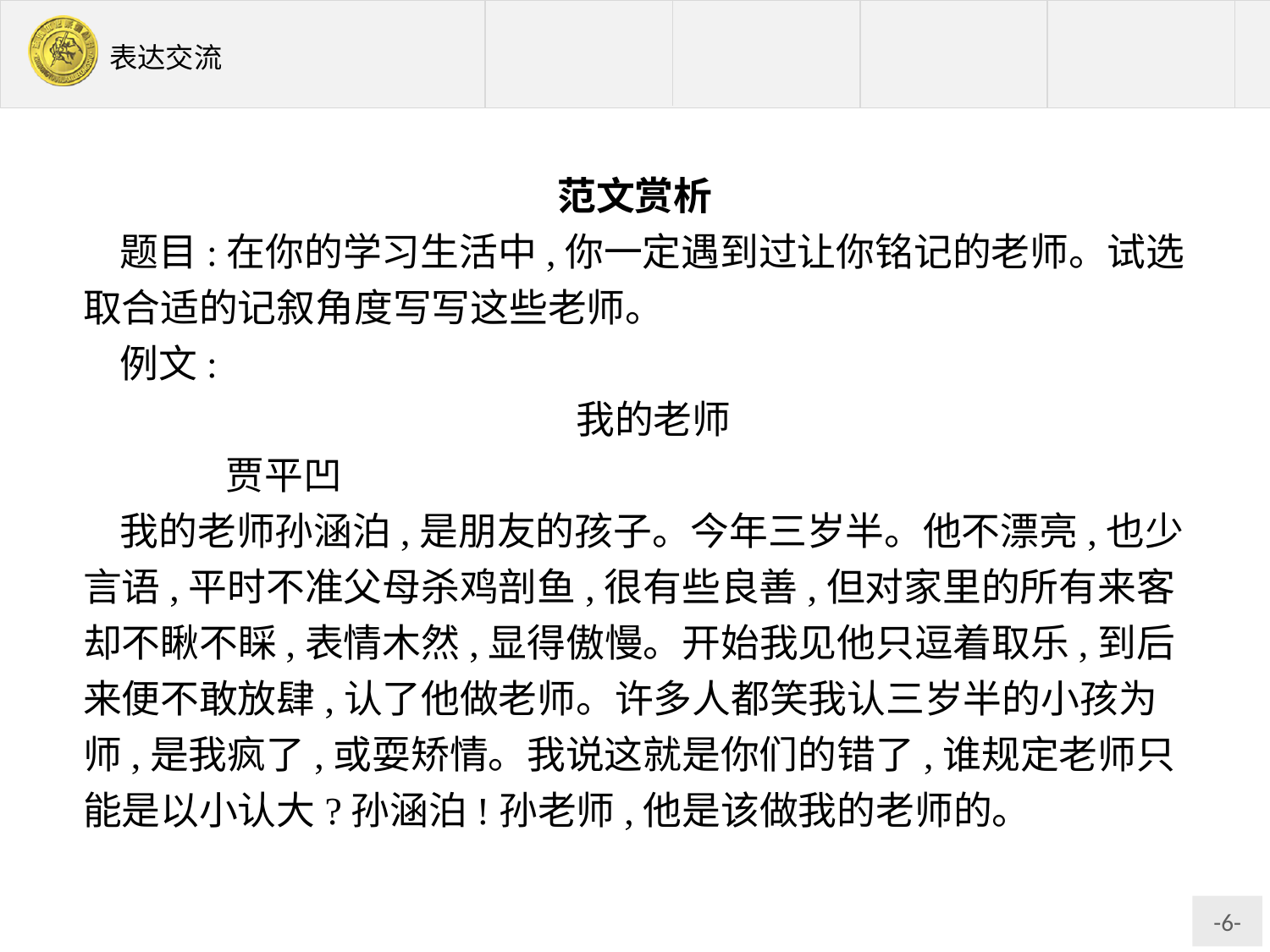

范文赏析
题目:在你的学习生活中,你一定遇到过让你铭记的老师。试选取合适的记叙角度写写这些老师。
例文:
我的老师
	贾平凹
我的老师孙涵泊,是朋友的孩子。今年三岁半。他不漂亮,也少言语,平时不准父母杀鸡剖鱼,很有些良善,但对家里的所有来客却不瞅不睬,表情木然,显得傲慢。开始我见他只逗着取乐,到后来便不敢放肆,认了他做老师。许多人都笑我认三岁半的小孩为师,是我疯了,或耍矫情。我说这就是你们的错了,谁规定老师只能是以小认大?孙涵泊!孙老师,他是该做我的老师的。